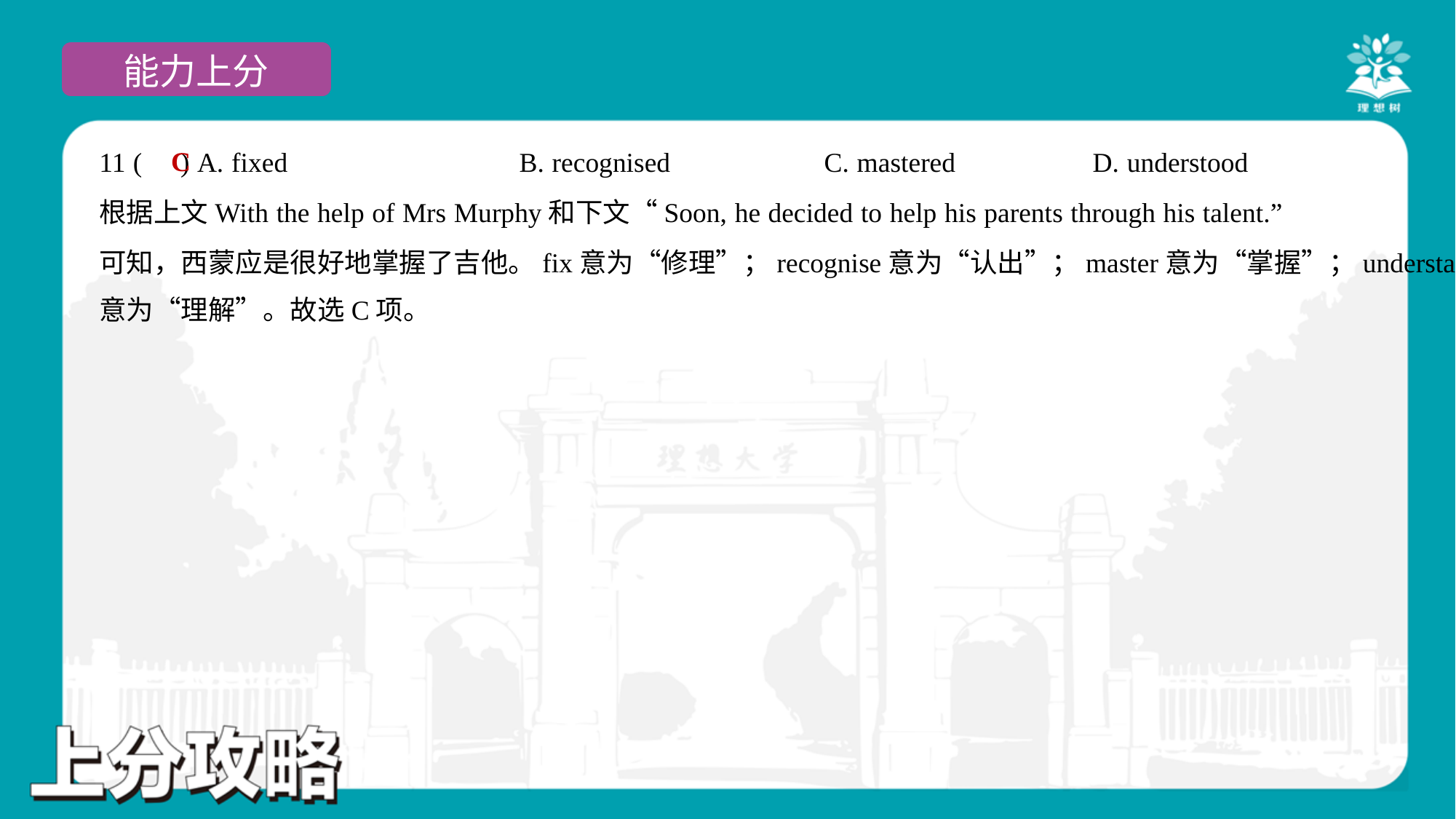

C
11 (     ) A. fixed	B. recognised	C. mastered	D. understood
根据上文With the help of Mrs Murphy和下文“Soon, he decided to help his parents through his talent.”
可知，西蒙应是很好地掌握了吉他。fix意为“修理”；recognise意为“认出”；master意为“掌握”；understand
意为“理解”。故选C项。